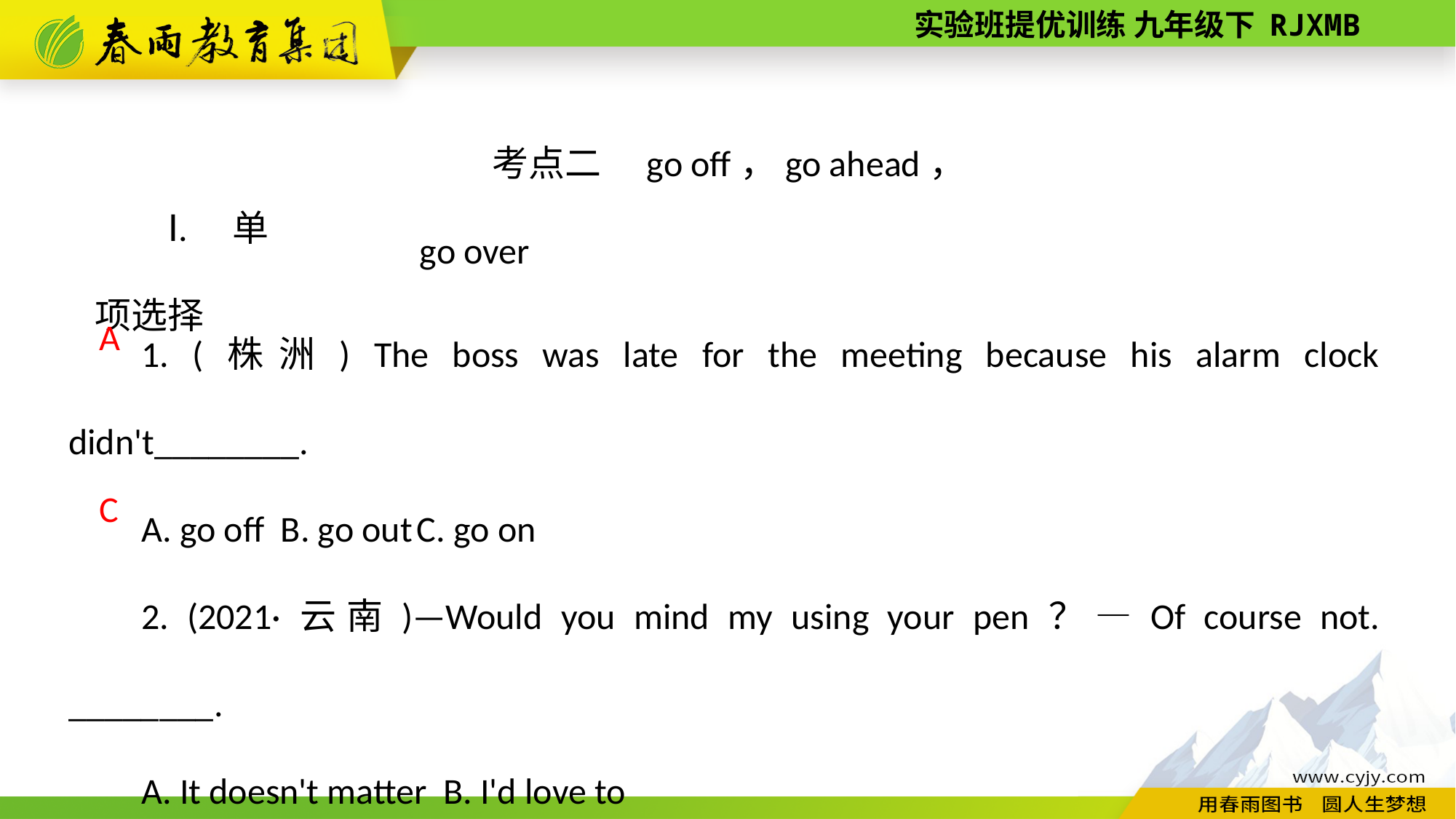

考点二　go off，go ahead，go over
Ⅰ. 单项选择
1. (株洲) The boss was late for the meeting because his alarm clock didn't________.
A. go off  B. go out C. go on
2. (2021·云南)—Would you mind my using your pen？—Of course not. ________.
A. It doesn't matter  B. I'd love to
C. Go ahead  D. That's all right
A
C